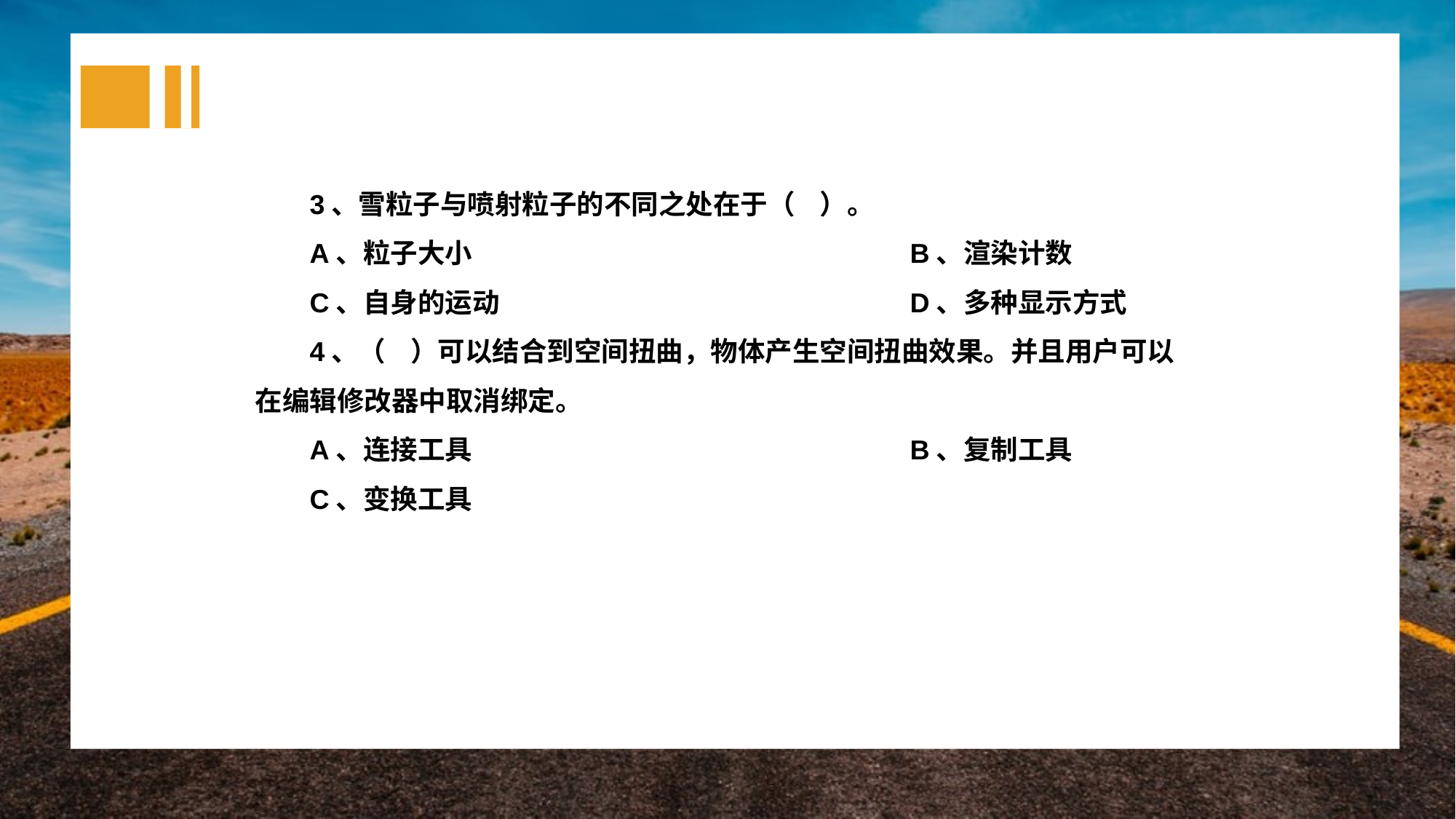

3、雪粒子与喷射粒子的不同之处在于（    ）。
A、粒子大小					B、渲染计数
C、自身的运动				D、多种显示方式
4、（    ）可以结合到空间扭曲，物体产生空间扭曲效果。并且用户可以在编辑修改器中取消绑定。
A、连接工具					B、复制工具
C、变换工具